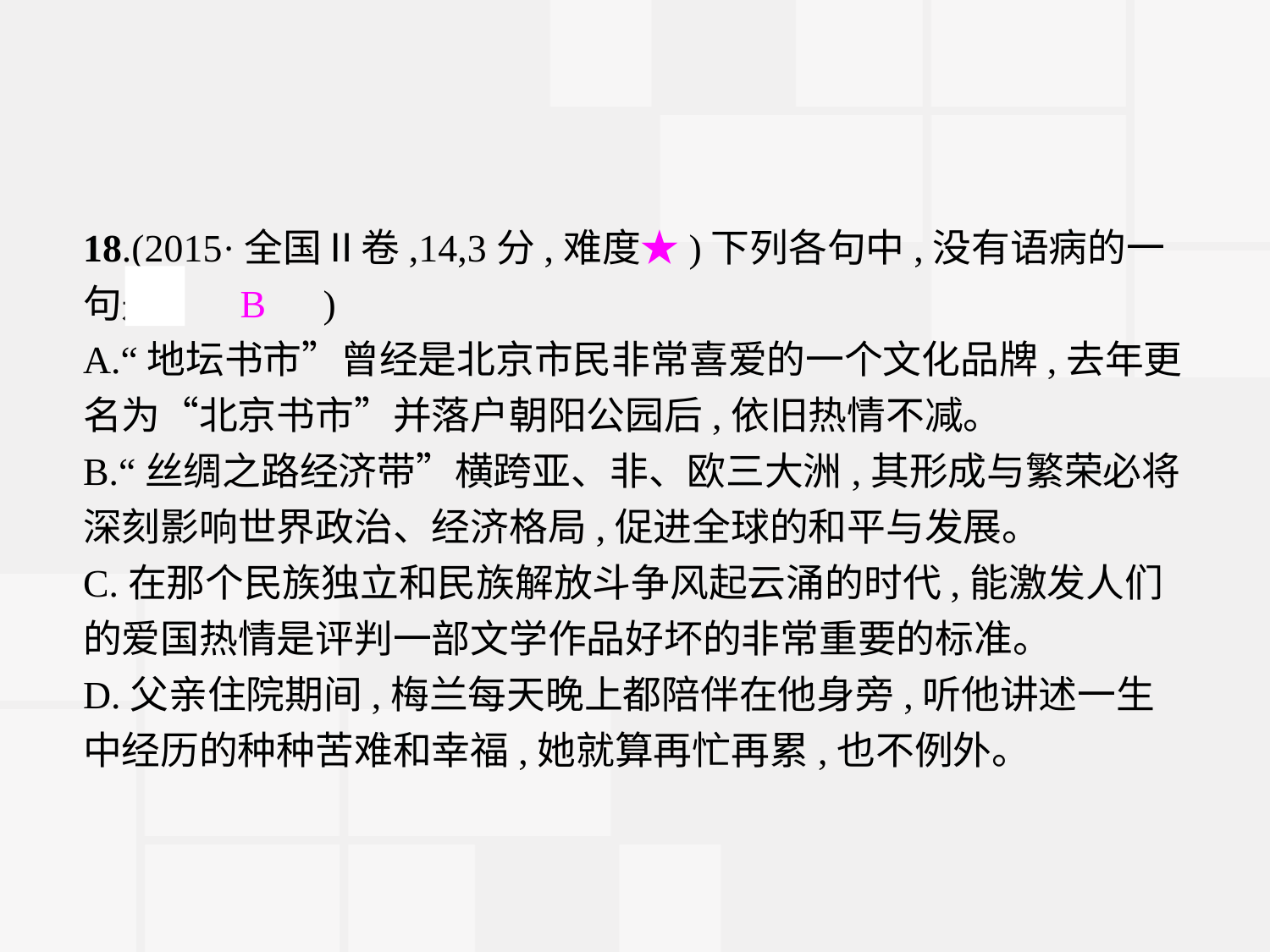

18.(2015·全国Ⅱ卷,14,3分,难度★)下列各句中,没有语病的一句是(　B　)
A.“地坛书市”曾经是北京市民非常喜爱的一个文化品牌,去年更名为“北京书市”并落户朝阳公园后,依旧热情不减。
B.“丝绸之路经济带”横跨亚、非、欧三大洲,其形成与繁荣必将深刻影响世界政治、经济格局,促进全球的和平与发展。
C.在那个民族独立和民族解放斗争风起云涌的时代,能激发人们的爱国热情是评判一部文学作品好坏的非常重要的标准。
D.父亲住院期间,梅兰每天晚上都陪伴在他身旁,听他讲述一生中经历的种种苦难和幸福,她就算再忙再累,也不例外。